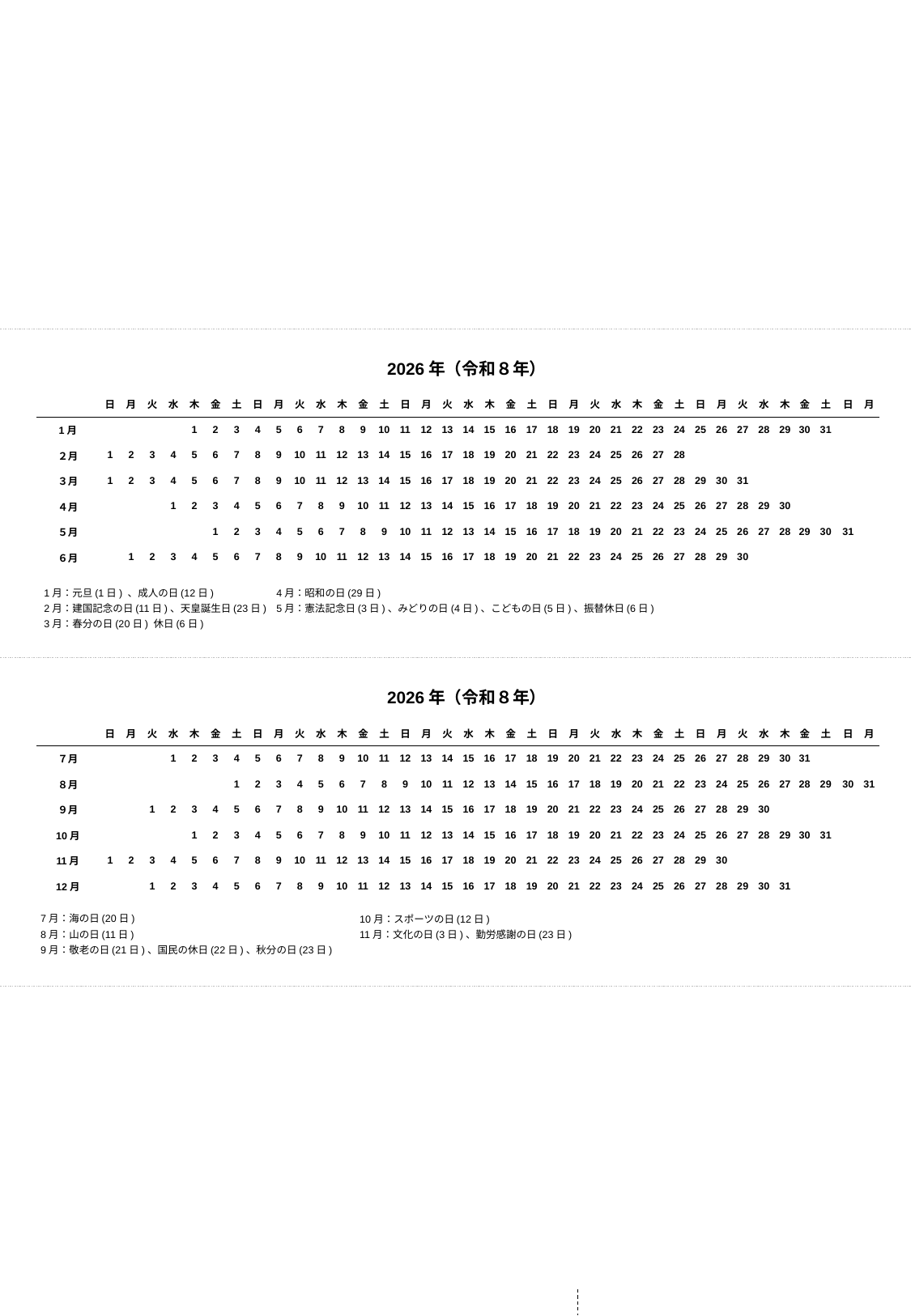

2026年（令和８年）
|  | 日 | 月 | 火 | 水 | 木 | 金 | 土 | 日 | 月 | 火 | 水 | 木 | 金 | 土 | 日 | 月 | 火 | 水 | 木 | 金 | 土 | 日 | 月 | 火 | 水 | 木 | 金 | 土 | 日 | 月 | 火 | 水 | 木 | 金 | 土 | 日 | 月 |
| --- | --- | --- | --- | --- | --- | --- | --- | --- | --- | --- | --- | --- | --- | --- | --- | --- | --- | --- | --- | --- | --- | --- | --- | --- | --- | --- | --- | --- | --- | --- | --- | --- | --- | --- | --- | --- | --- |
| 1月 |  |  |  |  | 1 | 2 | 3 | 4 | 5 | 6 | 7 | 8 | 9 | 10 | 11 | 12 | 13 | 14 | 15 | 16 | 17 | 18 | 19 | 20 | 21 | 22 | 23 | 24 | 25 | 26 | 27 | 28 | 29 | 30 | 31 |  |  |
| ２月 | 1 | 2 | 3 | 4 | 5 | 6 | 7 | 8 | 9 | 10 | 11 | 12 | 13 | 14 | 15 | 16 | 17 | 18 | 19 | 20 | 21 | 22 | 23 | 24 | 25 | 26 | 27 | 28 |  |  |  |  |  |  |  |  |  |
| ３月 | 1 | 2 | 3 | 4 | 5 | 6 | 7 | 8 | 9 | 10 | 11 | 12 | 13 | 14 | 15 | 16 | 17 | 18 | 19 | 20 | 21 | 22 | 23 | 24 | 25 | 26 | 27 | 28 | 29 | 30 | 31 |  |  |  |  |  |  |
| ４月 |  |  |  | 1 | 2 | 3 | 4 | 5 | 6 | 7 | 8 | 9 | 10 | 11 | 12 | 13 | 14 | 15 | 16 | 17 | 18 | 19 | 20 | 21 | 22 | 23 | 24 | 25 | 26 | 27 | 28 | 29 | 30 |  |  |  |  |
| ５月 |  |  |  |  |  | 1 | 2 | 3 | 4 | 5 | 6 | 7 | 8 | 9 | 10 | 11 | 12 | 13 | 14 | 15 | 16 | 17 | 18 | 19 | 20 | 21 | 22 | 23 | 24 | 25 | 26 | 27 | 28 | 29 | 30 | 31 |  |
| ６月 |  | 1 | 2 | 3 | 4 | 5 | 6 | 7 | 8 | 9 | 10 | 11 | 12 | 13 | 14 | 15 | 16 | 17 | 18 | 19 | 20 | 21 | 22 | 23 | 24 | 25 | 26 | 27 | 28 | 29 | 30 |  |  |  |  |  |  |
1月：元旦(1日) 、成人の日(12日)
2月：建国記念の日(11日)、天皇誕生日(23日)
3月：春分の日(20日) 休日(6日)
4月：昭和の日(29日)
5月：憲法記念日(3日)、みどりの日(4日)、こどもの日(5日)、振替休日(6日)
　2026年（令和８年）
|  | 日 | 月 | 火 | 水 | 木 | 金 | 土 | 日 | 月 | 火 | 水 | 木 | 金 | 土 | 日 | 月 | 火 | 水 | 木 | 金 | 土 | 日 | 月 | 火 | 水 | 木 | 金 | 土 | 日 | 月 | 火 | 水 | 木 | 金 | 土 | 日 | 月 |
| --- | --- | --- | --- | --- | --- | --- | --- | --- | --- | --- | --- | --- | --- | --- | --- | --- | --- | --- | --- | --- | --- | --- | --- | --- | --- | --- | --- | --- | --- | --- | --- | --- | --- | --- | --- | --- | --- |
| ７月 |  |  |  | 1 | 2 | 3 | 4 | 5 | 6 | 7 | 8 | 9 | 10 | 11 | 12 | 13 | 14 | 15 | 16 | 17 | 18 | 19 | 20 | 21 | 22 | 23 | 24 | 25 | 26 | 27 | 28 | 29 | 30 | 31 |  |  |  |
| ８月 |  |  |  |  |  |  | 1 | 2 | 3 | 4 | 5 | 6 | 7 | 8 | 9 | 10 | 11 | 12 | 13 | 14 | 15 | 16 | 17 | 18 | 19 | 20 | 21 | 22 | 23 | 24 | 25 | 26 | 27 | 28 | 29 | 30 | 31 |
| ９月 |  |  | 1 | 2 | 3 | 4 | 5 | 6 | 7 | 8 | 9 | 10 | 11 | 12 | 13 | 14 | 15 | 16 | 17 | 18 | 19 | 20 | 21 | 22 | 23 | 24 | 25 | 26 | 27 | 28 | 29 | 30 |  |  |  |  |  |
| 10月 |  |  |  |  | 1 | 2 | 3 | 4 | 5 | 6 | 7 | 8 | 9 | 10 | 11 | 12 | 13 | 14 | 15 | 16 | 17 | 18 | 19 | 20 | 21 | 22 | 23 | 24 | 25 | 26 | 27 | 28 | 29 | 30 | 31 |  |  |
| 11月 | 1 | 2 | 3 | 4 | 5 | 6 | 7 | 8 | 9 | 10 | 11 | 12 | 13 | 14 | 15 | 16 | 17 | 18 | 19 | 20 | 21 | 22 | 23 | 24 | 25 | 26 | 27 | 28 | 29 | 30 |  |  |  |  |  |  |  |
| 12月 |  |  | 1 | 2 | 3 | 4 | 5 | 6 | 7 | 8 | 9 | 10 | 11 | 12 | 13 | 14 | 15 | 16 | 17 | 18 | 19 | 20 | 21 | 22 | 23 | 24 | 25 | 26 | 27 | 28 | 29 | 30 | 31 |  |  |  |  |
7月：海の日(20日)
8月：山の日(11日)
9月：敬老の日(21日)、国民の休日(22日)、秋分の日(23日)
10月：スポーツの日(12日)
11月：文化の日(3日)、勤労感謝の日(23日)